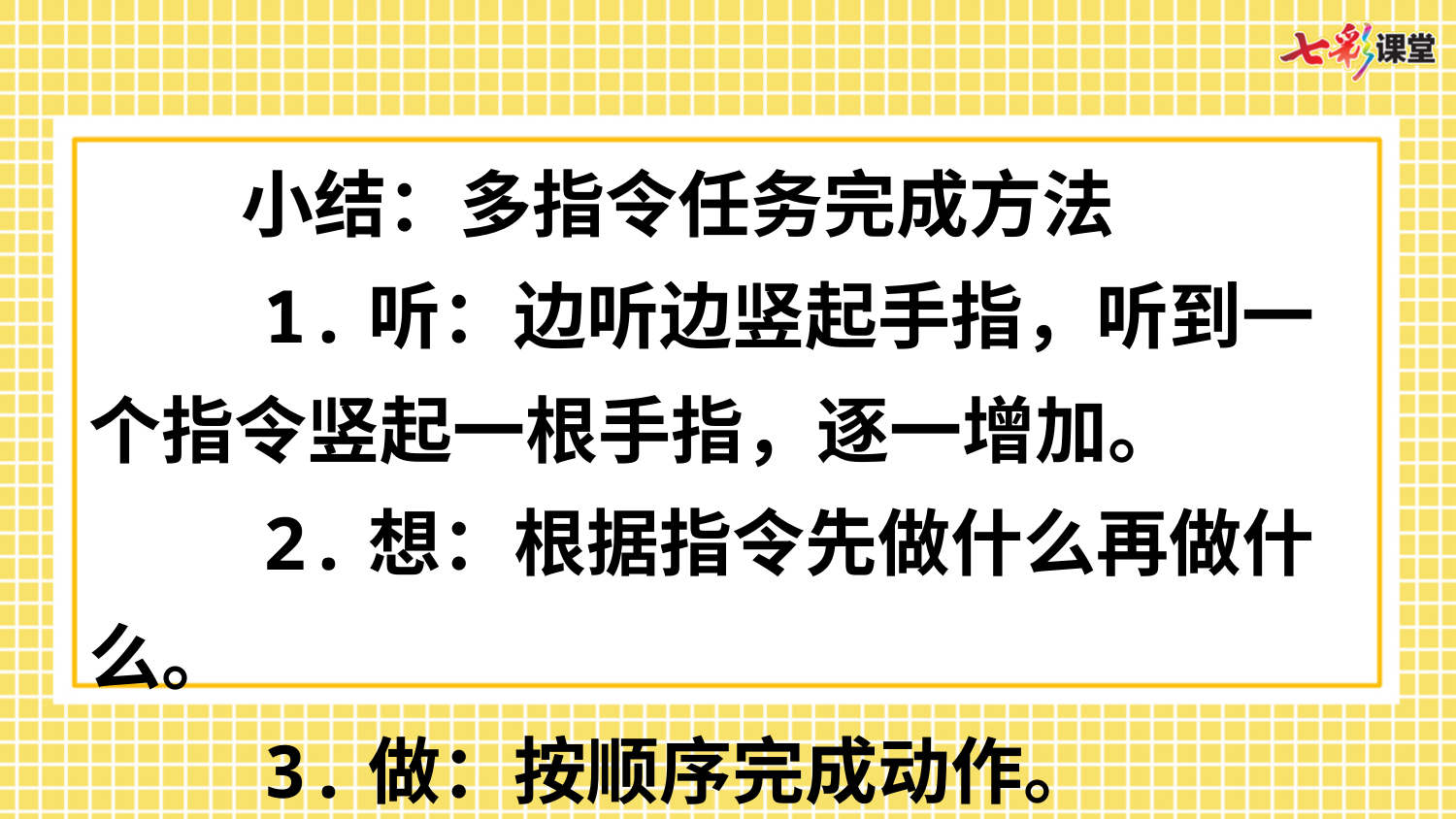

小结：多指令任务完成方法
    1.听：边听边竖起手指，听到一个指令竖起一根手指，逐一增加。
    2.想：根据指令先做什么再做什么。
    3.做：按顺序完成动作。